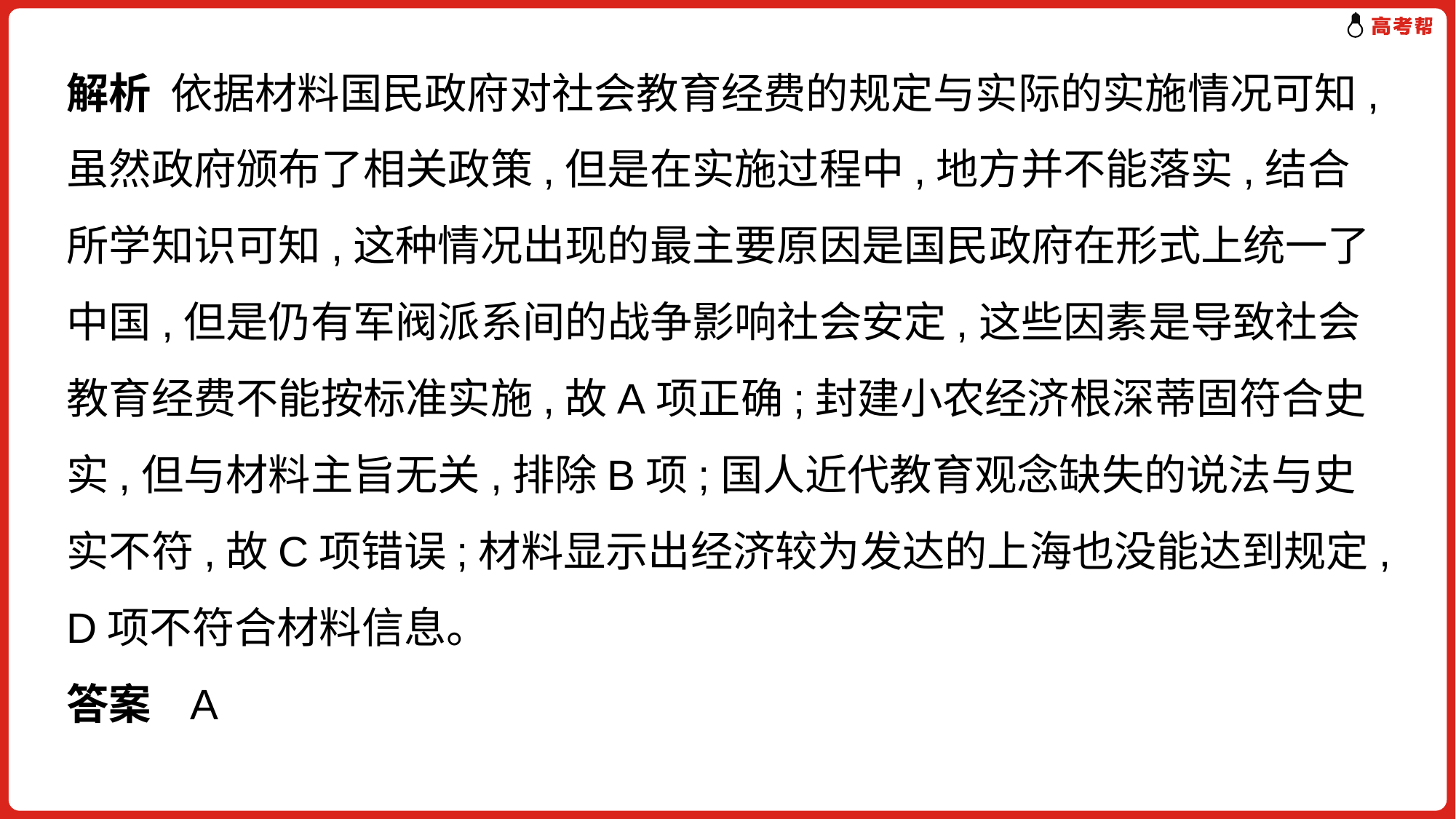

解析  依据材料国民政府对社会教育经费的规定与实际的实施情况可知,虽然政府颁布了相关政策,但是在实施过程中,地方并不能落实,结合所学知识可知,这种情况出现的最主要原因是国民政府在形式上统一了中国,但是仍有军阀派系间的战争影响社会安定,这些因素是导致社会教育经费不能按标准实施,故A项正确;封建小农经济根深蒂固符合史实,但与材料主旨无关,排除B项;国人近代教育观念缺失的说法与史实不符,故C项错误;材料显示出经济较为发达的上海也没能达到规定,D项不符合材料信息。
答案   A